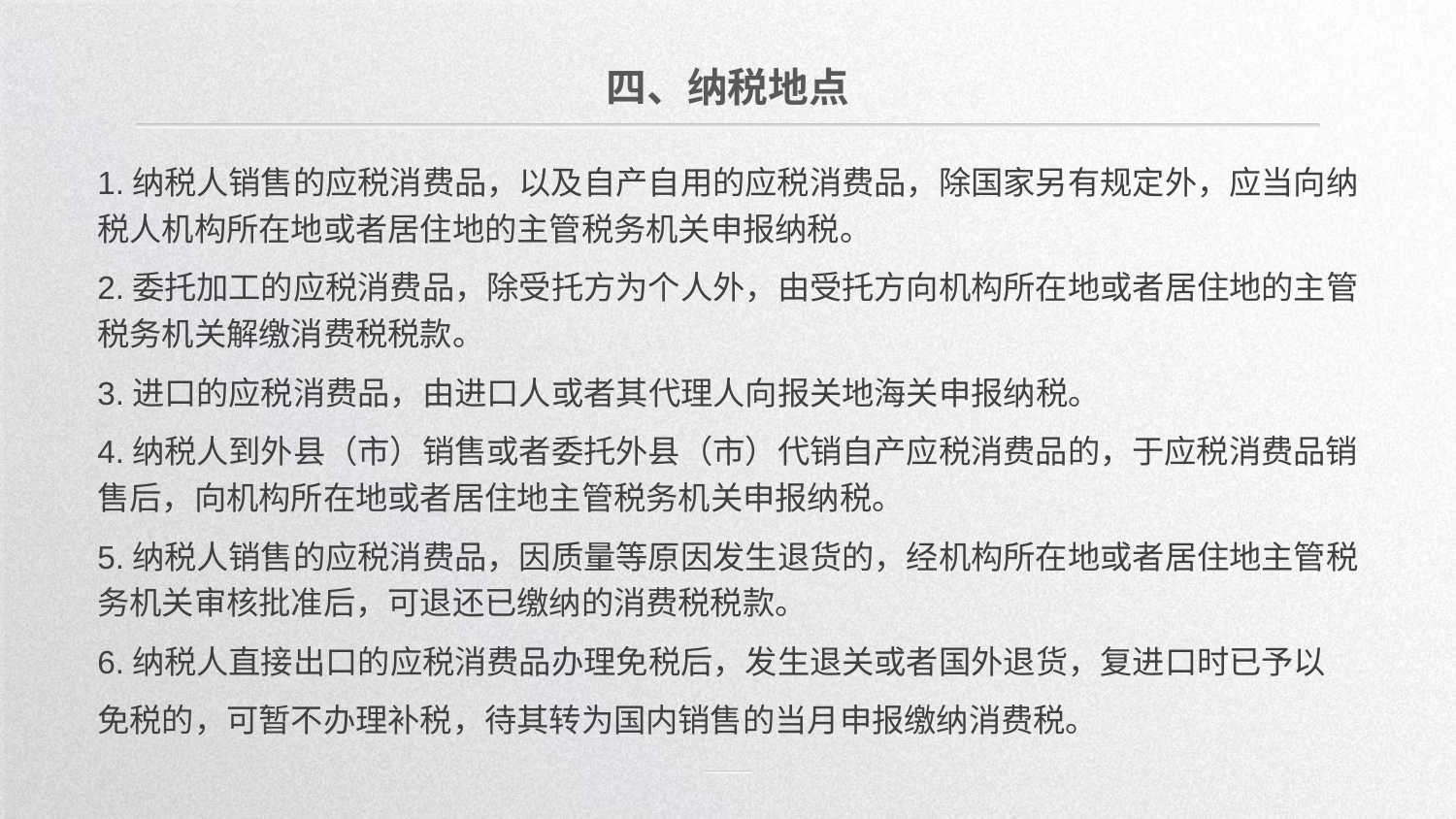

四、纳税地点
1.纳税人销售的应税消费品，以及自产自用的应税消费品，除国家另有规定外，应当向纳税人机构所在地或者居住地的主管税务机关申报纳税。
2.委托加工的应税消费品，除受托方为个人外，由受托方向机构所在地或者居住地的主管税务机关解缴消费税税款。
3.进口的应税消费品，由进口人或者其代理人向报关地海关申报纳税。
4.纳税人到外县（市）销售或者委托外县（市）代销自产应税消费品的，于应税消费品销售后，向机构所在地或者居住地主管税务机关申报纳税。
5.纳税人销售的应税消费品，因质量等原因发生退货的，经机构所在地或者居住地主管税务机关审核批准后，可退还已缴纳的消费税税款。
6.纳税人直接出口的应税消费品办理免税后，发生退关或者国外退货，复进口时已予以
免税的，可暂不办理补税，待其转为国内销售的当月申报缴纳消费税。